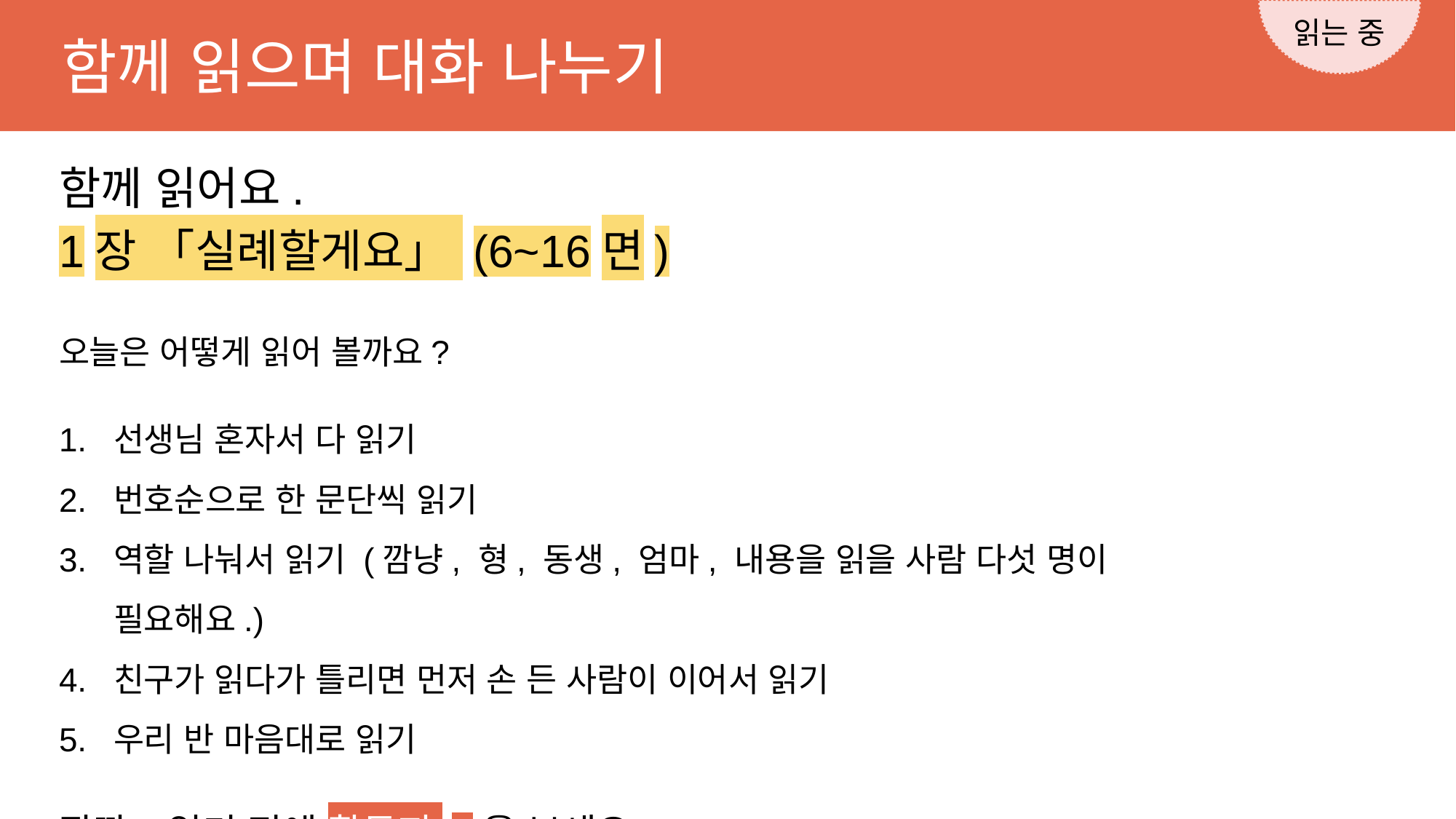

읽는 중
함께 읽으며 대화 나누기
함께 읽어요.
1장 「실례할게요」 (6~16면)

오늘은 어떻게 읽어 볼까요?

선생님 혼자서 다 읽기
번호순으로 한 문단씩 읽기
역할 나눠서 읽기 (깜냥, 형, 동생, 엄마, 내용을 읽을 사람 다섯 명이 필요해요.)
친구가 읽다가 틀리면 먼저 손 든 사람이 이어서 읽기
우리 반 마음대로 읽기

잠깐! 읽기 전에 활동지 1을 보세요.